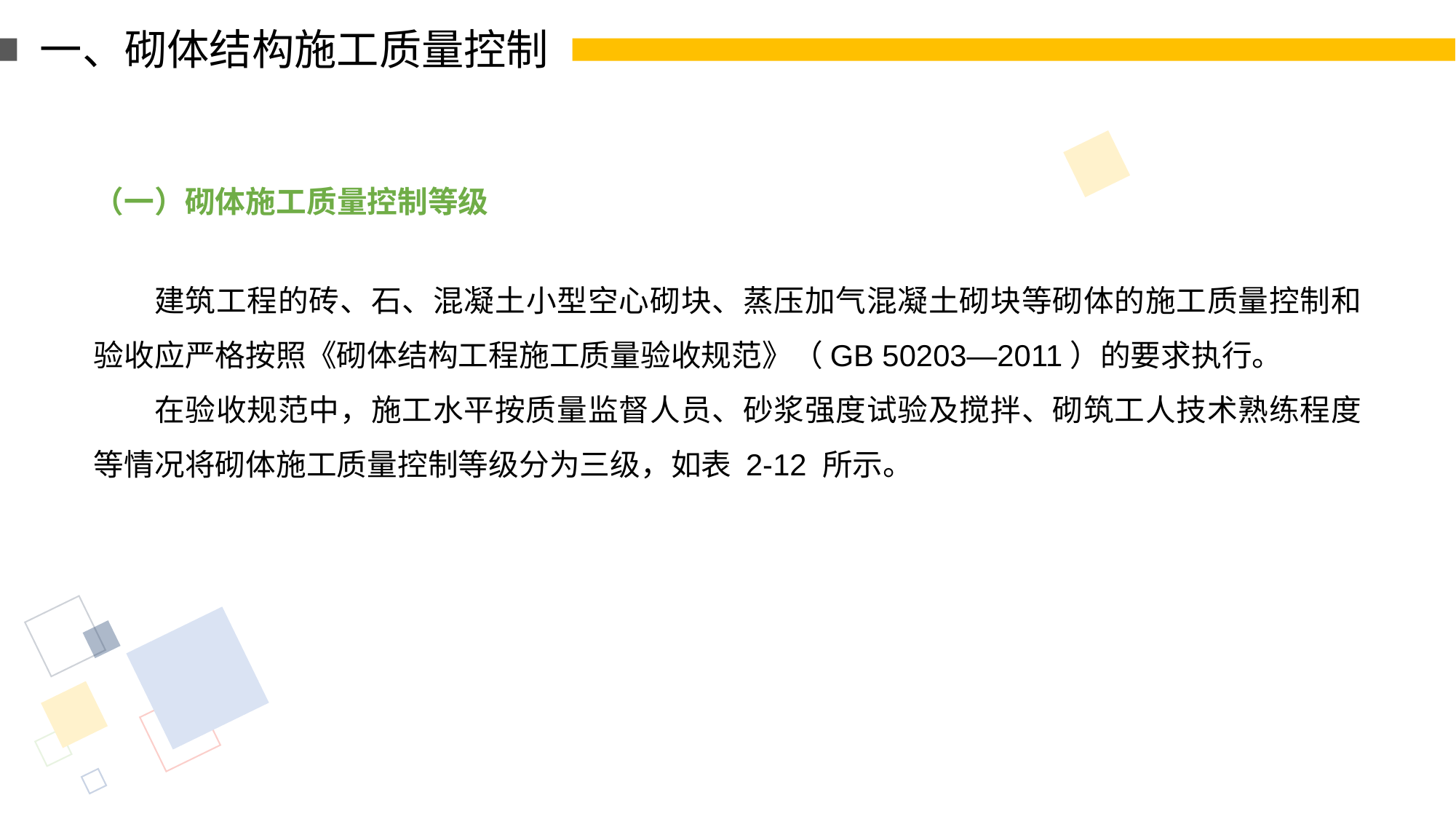

一、砌体结构施工质量控制

（一）砌体施工质量控制等级
建筑工程的砖、石、混凝土小型空心砌块、蒸压加气混凝土砌块等砌体的施工质量控制和验收应严格按照《砌体结构工程施工质量验收规范》（GB 50203—2011）的要求执行。
在验收规范中，施工水平按质量监督人员、砂浆强度试验及搅拌、砌筑工人技术熟练程度等情况将砌体施工质量控制等级分为三级，如表 2-12 所示。